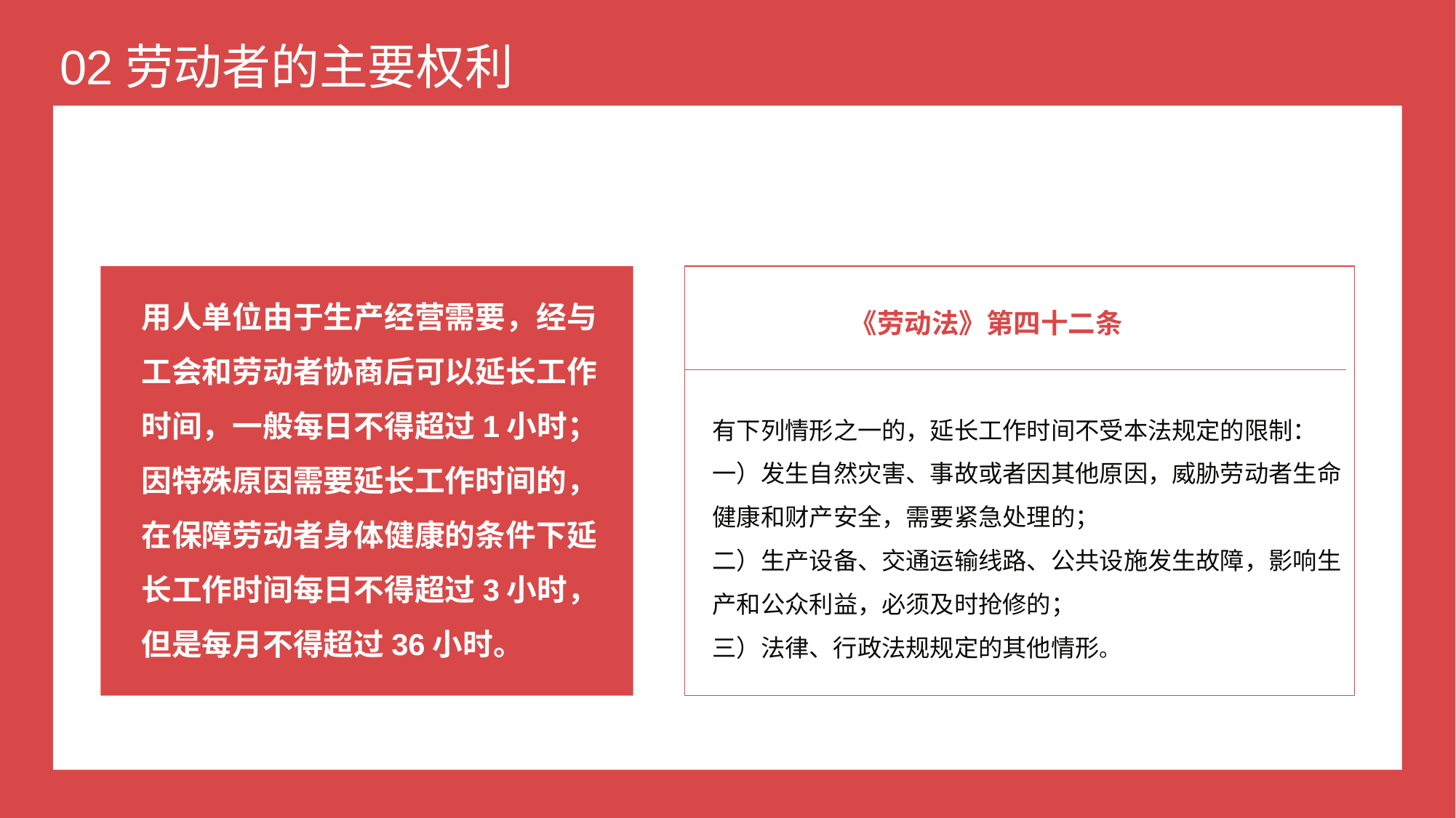

用人单位由于生产经营需要，经与工会和劳动者协商后可以延长工作时间，一般每日不得超过1小时；因特殊原因需要延长工作时间的，在保障劳动者身体健康的条件下延长工作时间每日不得超过3小时，但是每月不得超过36小时。

《劳动法》第四十二条
有下列情形之一的，延长工作时间不受本法规定的限制：
一）发生自然灾害、事故或者因其他原因，威胁劳动者生命健康和财产安全，需要紧急处理的；
二）生产设备、交通运输线路、公共设施发生故障，影响生产和公众利益，必须及时抢修的；
三）法律、行政法规规定的其他情形。